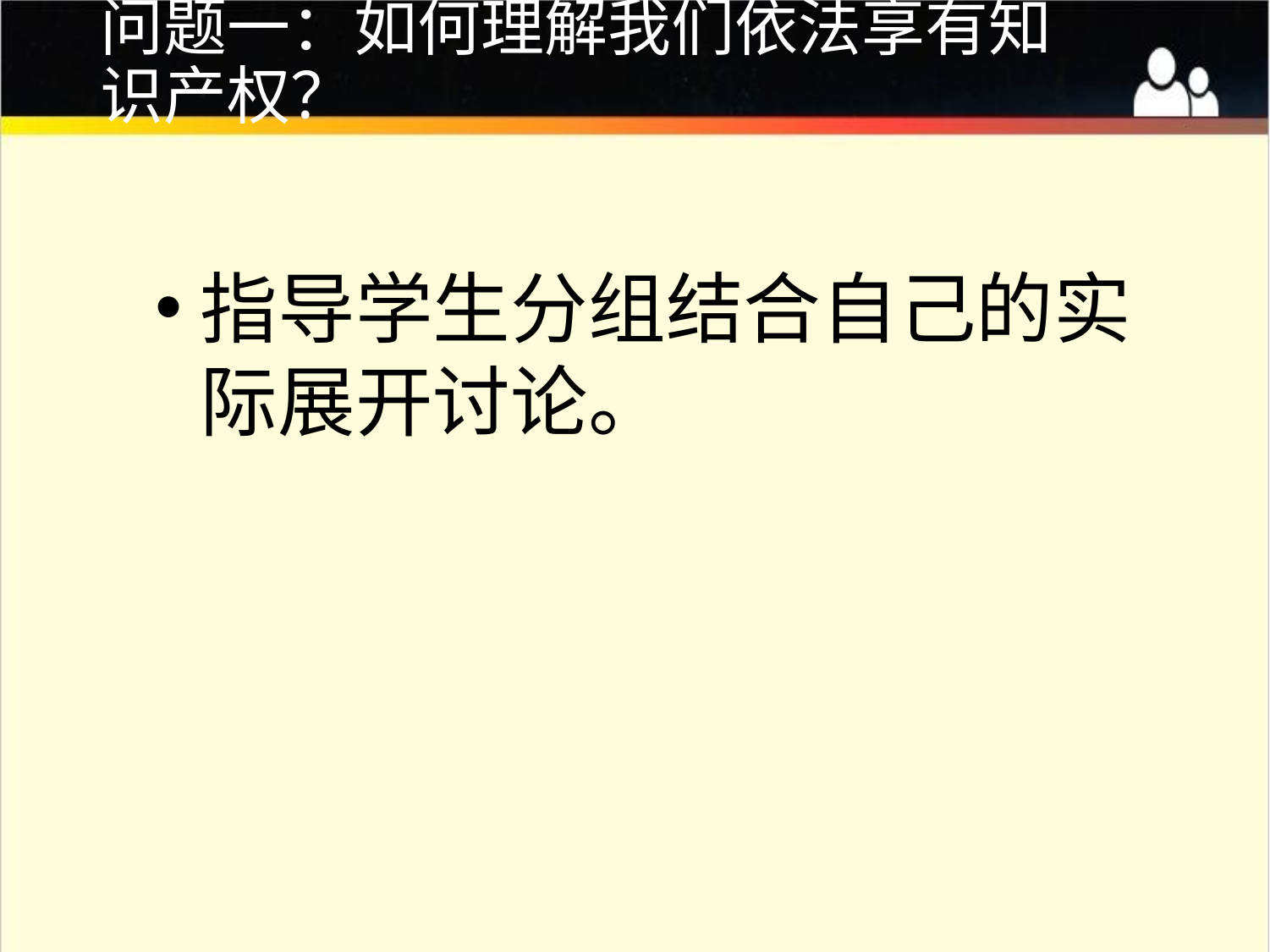

# 问题一：如何理解我们依法享有知识产权？
指导学生分组结合自己的实际展开讨论。